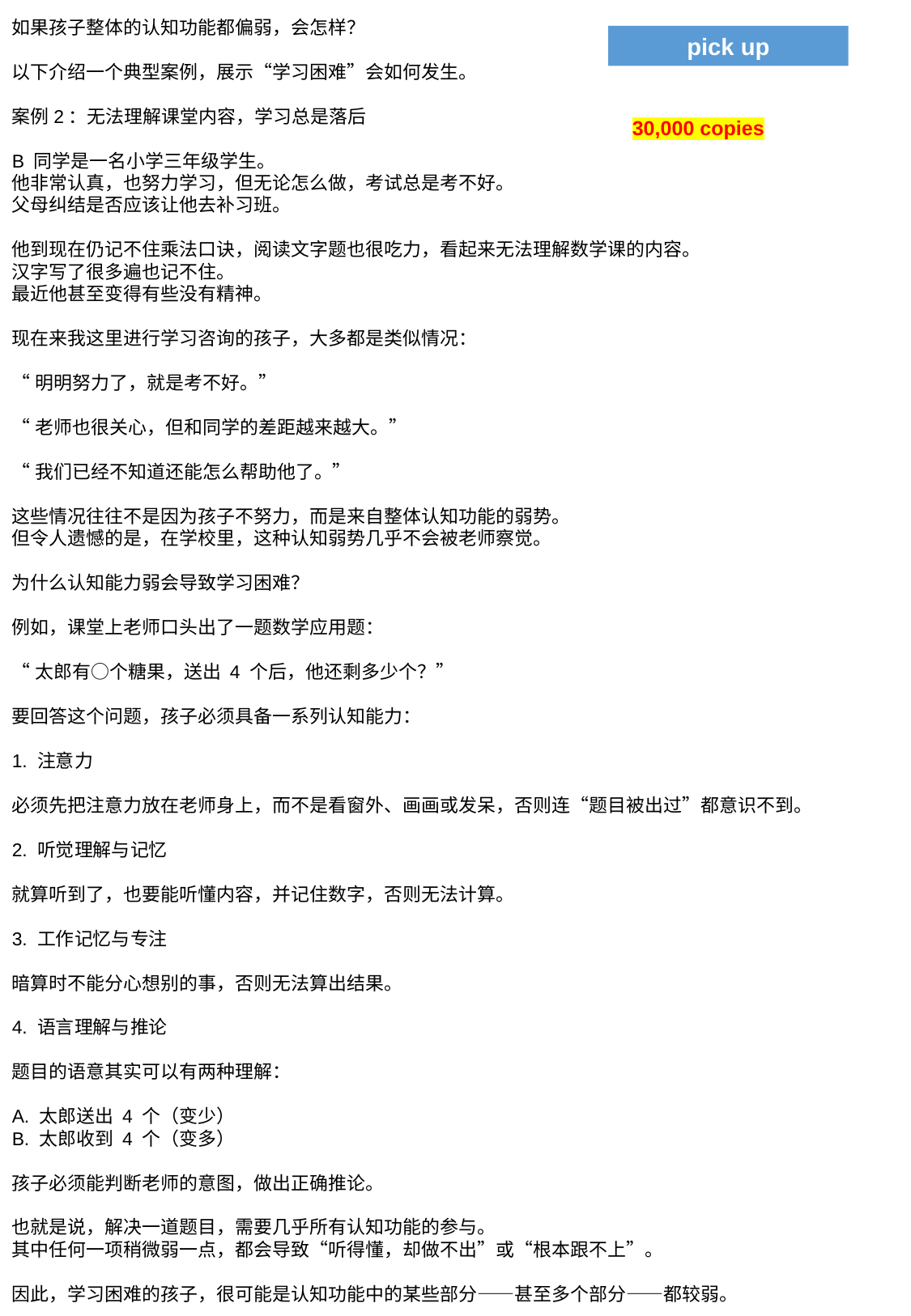

如果孩子整体的认知功能都偏弱，会怎样？

以下介绍一个典型案例，展示“学习困难”会如何发生。

案例2：无法理解课堂内容，学习总是落后

B 同学是一名小学三年级学生。
他非常认真，也努力学习，但无论怎么做，考试总是考不好。
父母纠结是否应该让他去补习班。

他到现在仍记不住乘法口诀，阅读文字题也很吃力，看起来无法理解数学课的内容。
汉字写了很多遍也记不住。
最近他甚至变得有些没有精神。

现在来我这里进行学习咨询的孩子，大多都是类似情况：

“明明努力了，就是考不好。”

“老师也很关心，但和同学的差距越来越大。”

“我们已经不知道还能怎么帮助他了。”

这些情况往往不是因为孩子不努力，而是来自整体认知功能的弱势。
但令人遗憾的是，在学校里，这种认知弱势几乎不会被老师察觉。

为什么认知能力弱会导致学习困难？

例如，课堂上老师口头出了一题数学应用题：

“太郎有○个糖果，送出 4 个后，他还剩多少个？”

要回答这个问题，孩子必须具备一系列认知能力：

1. 注意力

必须先把注意力放在老师身上，而不是看窗外、画画或发呆，否则连“题目被出过”都意识不到。

2. 听觉理解与记忆

就算听到了，也要能听懂内容，并记住数字，否则无法计算。

3. 工作记忆与专注

暗算时不能分心想别的事，否则无法算出结果。

4. 语言理解与推论

题目的语意其实可以有两种理解：

A. 太郎送出 4 个（变少）
B. 太郎收到 4 个（变多）

孩子必须能判断老师的意图，做出正确推论。

也就是说，解决一道题目，需要几乎所有认知功能的参与。
其中任何一项稍微弱一点，都会导致“听得懂，却做不出”或“根本跟不上”。

因此，学习困难的孩子，很可能是认知功能中的某些部分——甚至多个部分——都较弱。
pick up
30,000 copies
273